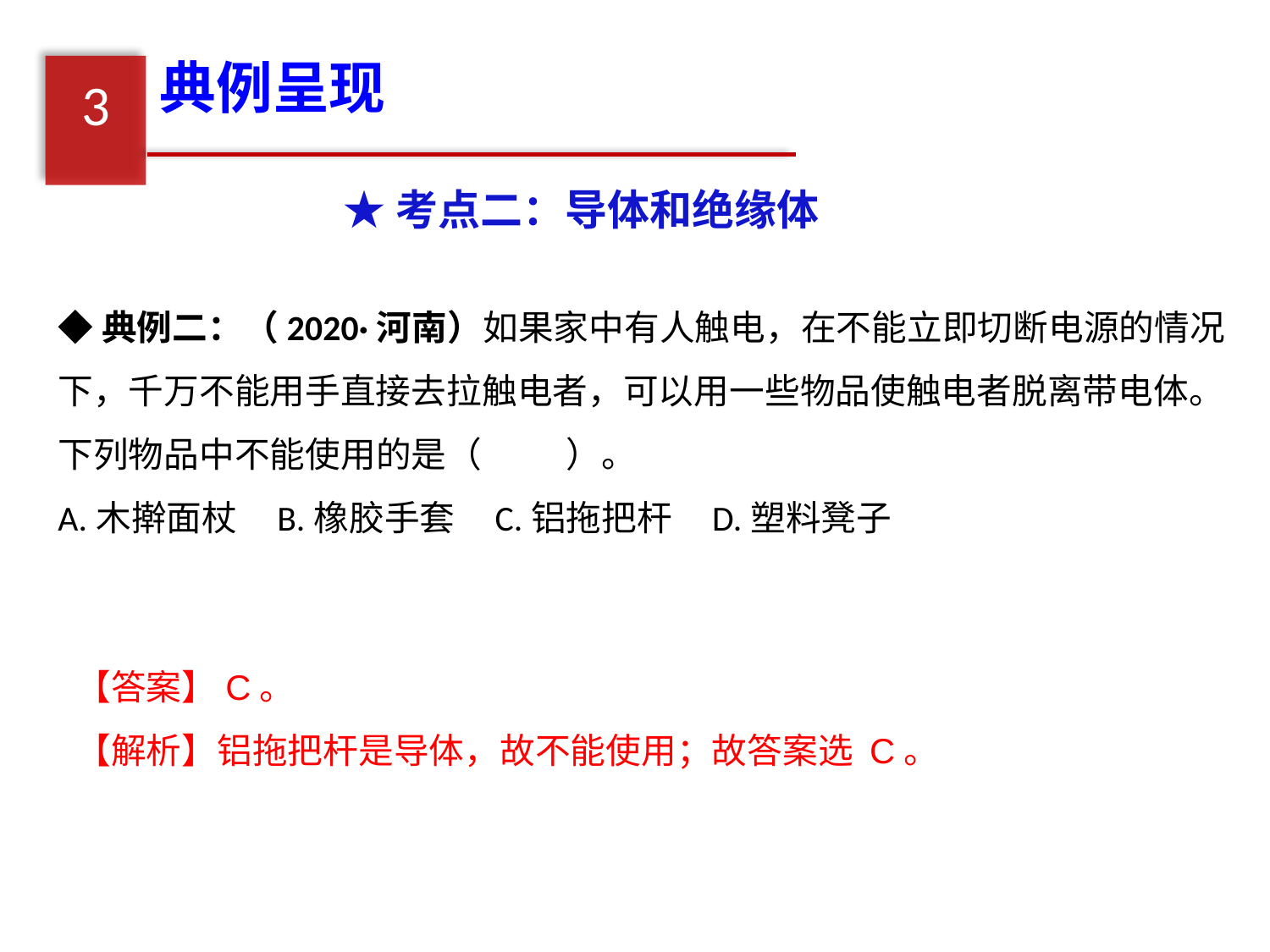

典例呈现

3
★考点二：导体和绝缘体
◆典例二：（2020·河南）如果家中有人触电，在不能立即切断电源的情况下，千万不能用手直接去拉触电者，可以用一些物品使触电者脱离带电体。下列物品中不能使用的是（	）。
A.木擀面杖    B.橡胶手套    C.铝拖把杆    D.塑料凳子
【答案】C。
【解析】铝拖把杆是导体，故不能使用；故答案选 C。